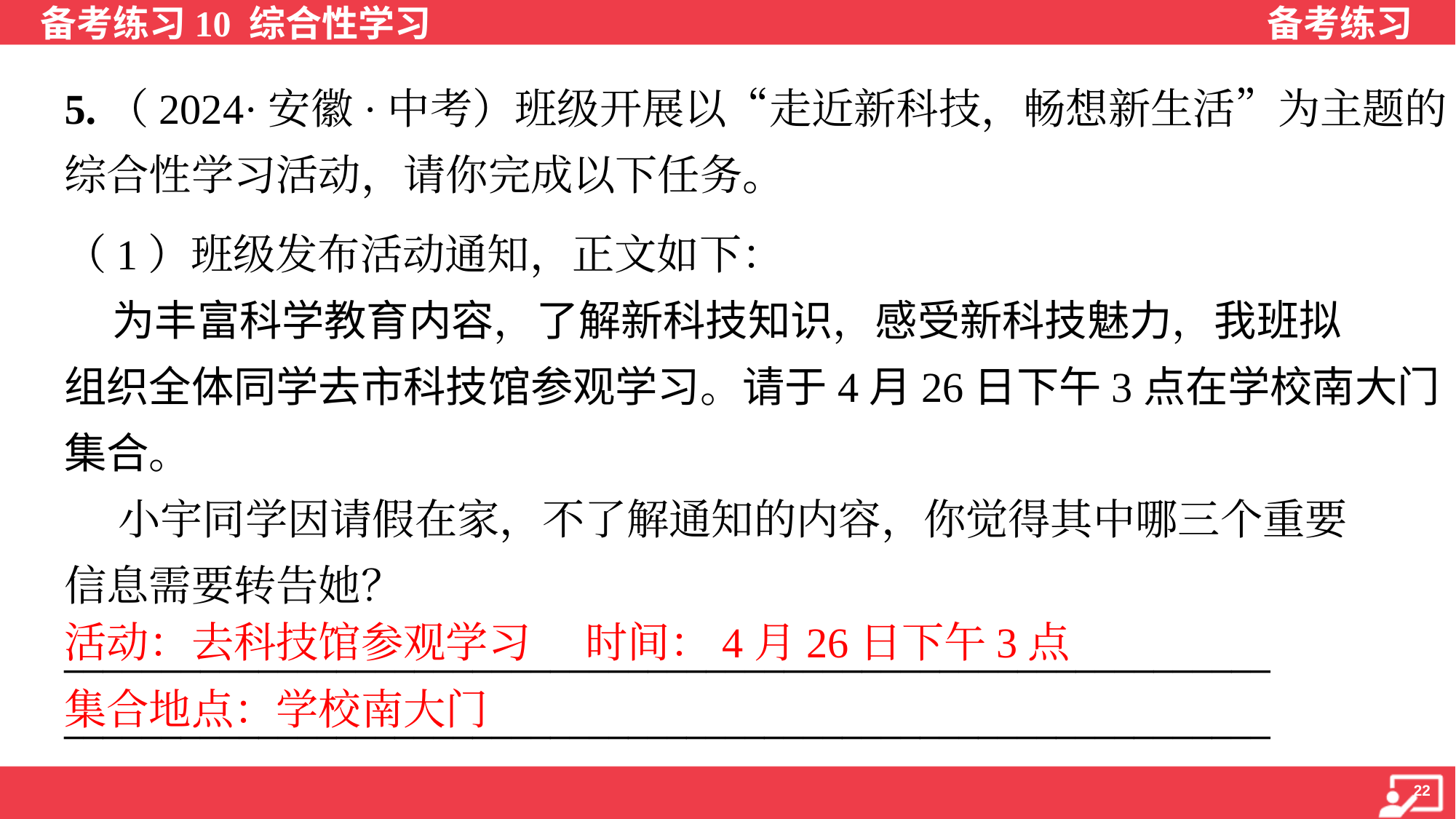

5.（2024·安徽·中考）班级开展以“走近新科技，畅想新生活”为主题的
综合性学习活动，请你完成以下任务。
（1）班级发布活动通知，正文如下：
    为丰富科学教育内容，了解新科技知识，感受新科技魅力，我班拟
组织全体同学去市科技馆参观学习。请于4月26日下午3点在学校南大门
集合。
    小宇同学因请假在家，不了解通知的内容，你觉得其中哪三个重要
信息需要转告她？
______________________________________________________________
______________________________________________________________
活动：去科技馆参观学习     时间：4月26日下午3点
集合地点：学校南大门